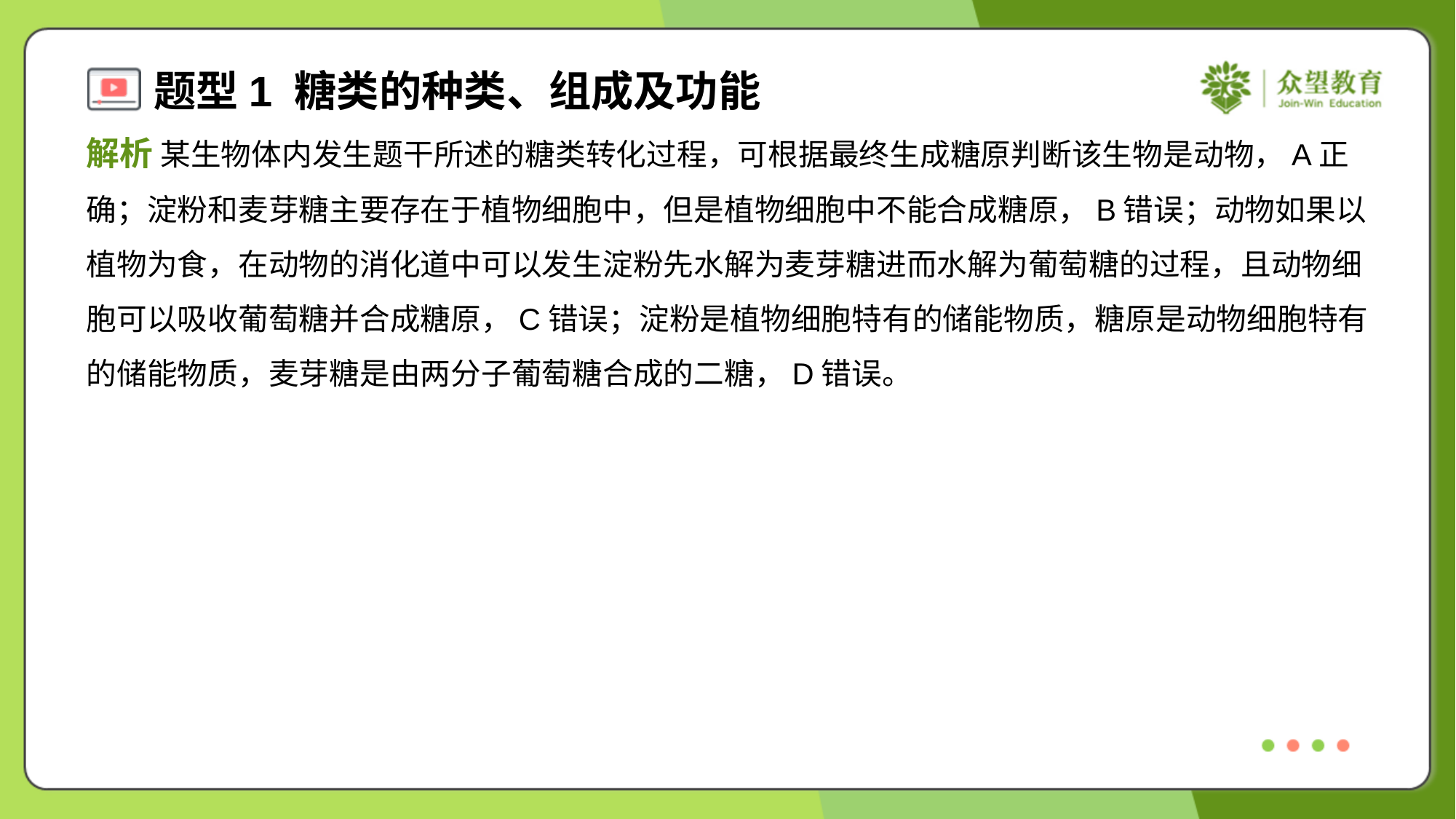

解析 某生物体内发生题干所述的糖类转化过程，可根据最终生成糖原判断该生物是动物，A正
确；淀粉和麦芽糖主要存在于植物细胞中，但是植物细胞中不能合成糖原，B错误；动物如果以
植物为食，在动物的消化道中可以发生淀粉先水解为麦芽糖进而水解为葡萄糖的过程，且动物细
胞可以吸收葡萄糖并合成糖原，C错误；淀粉是植物细胞特有的储能物质，糖原是动物细胞特有
的储能物质，麦芽糖是由两分子葡萄糖合成的二糖，D错误。